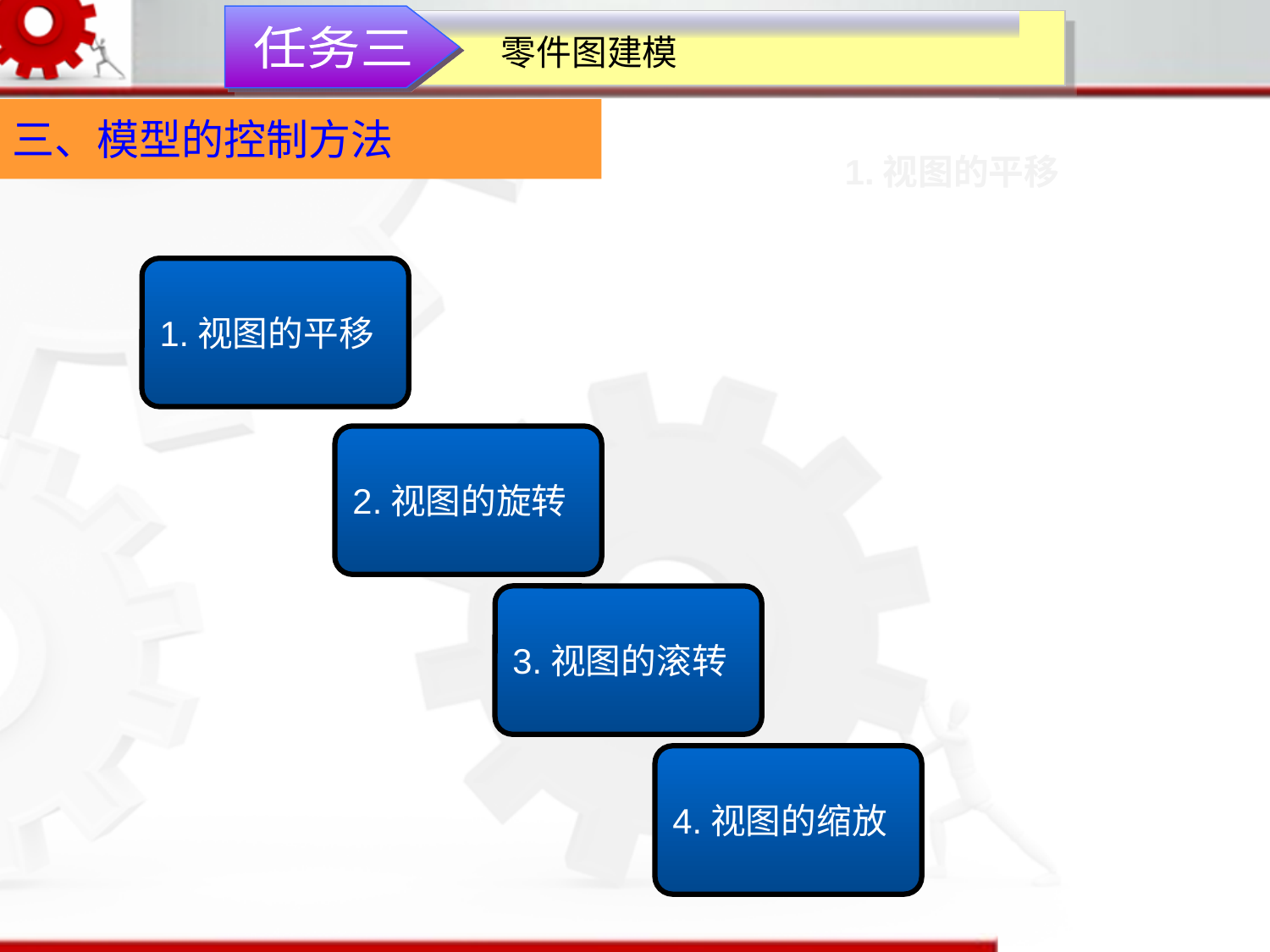

零件图建模
任务三
三、模型的控制方法
1.视图的平移
1.视图的平移
2.视图的旋转
3.视图的滚转
4.视图的缩放